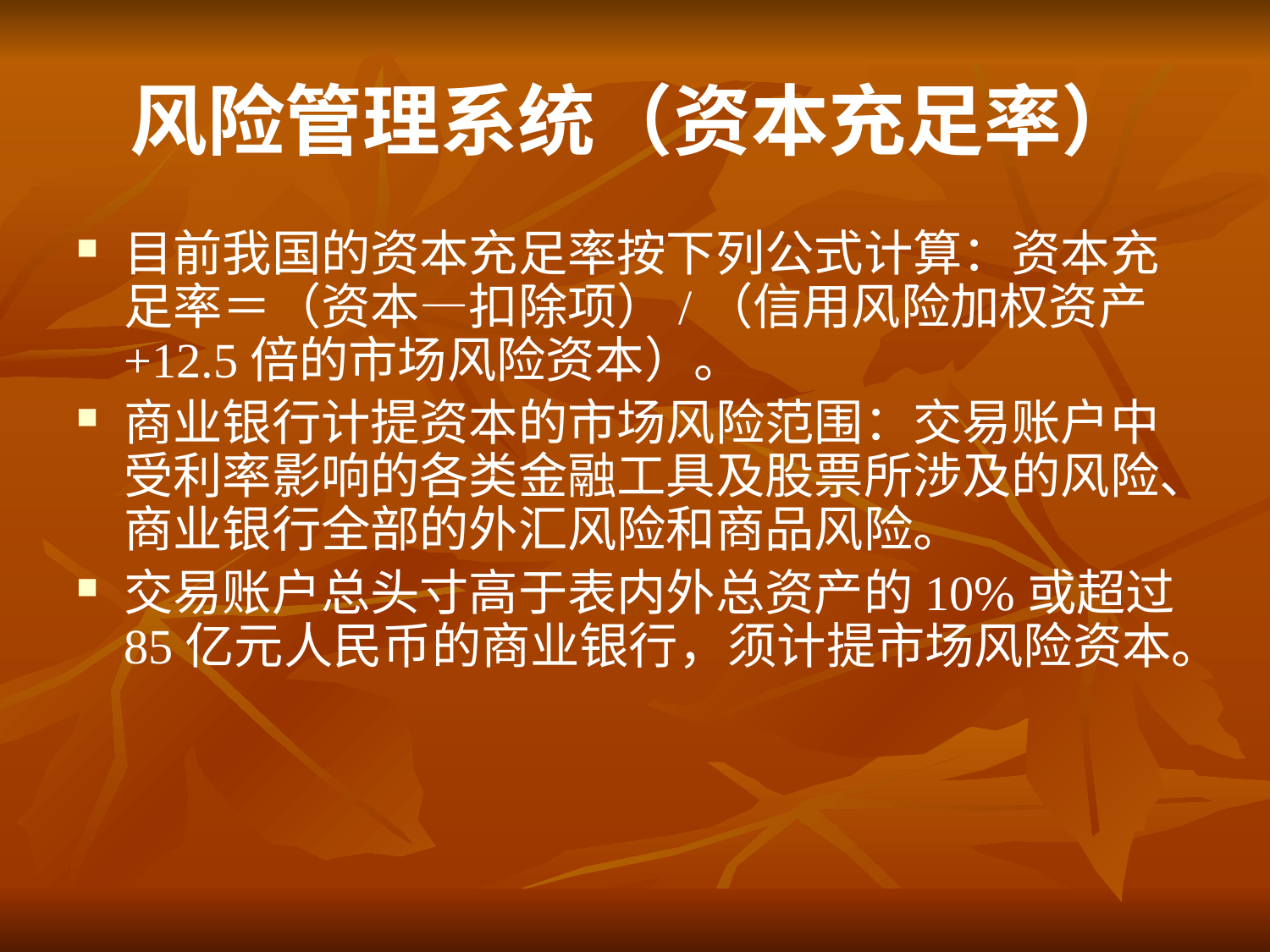

# 风险管理系统（资本充足率）
目前我国的资本充足率按下列公式计算：资本充足率＝（资本—扣除项）/（信用风险加权资产+12.5倍的市场风险资本）。
商业银行计提资本的市场风险范围：交易账户中受利率影响的各类金融工具及股票所涉及的风险、商业银行全部的外汇风险和商品风险。
交易账户总头寸高于表内外总资产的10%或超过85亿元人民币的商业银行，须计提市场风险资本。